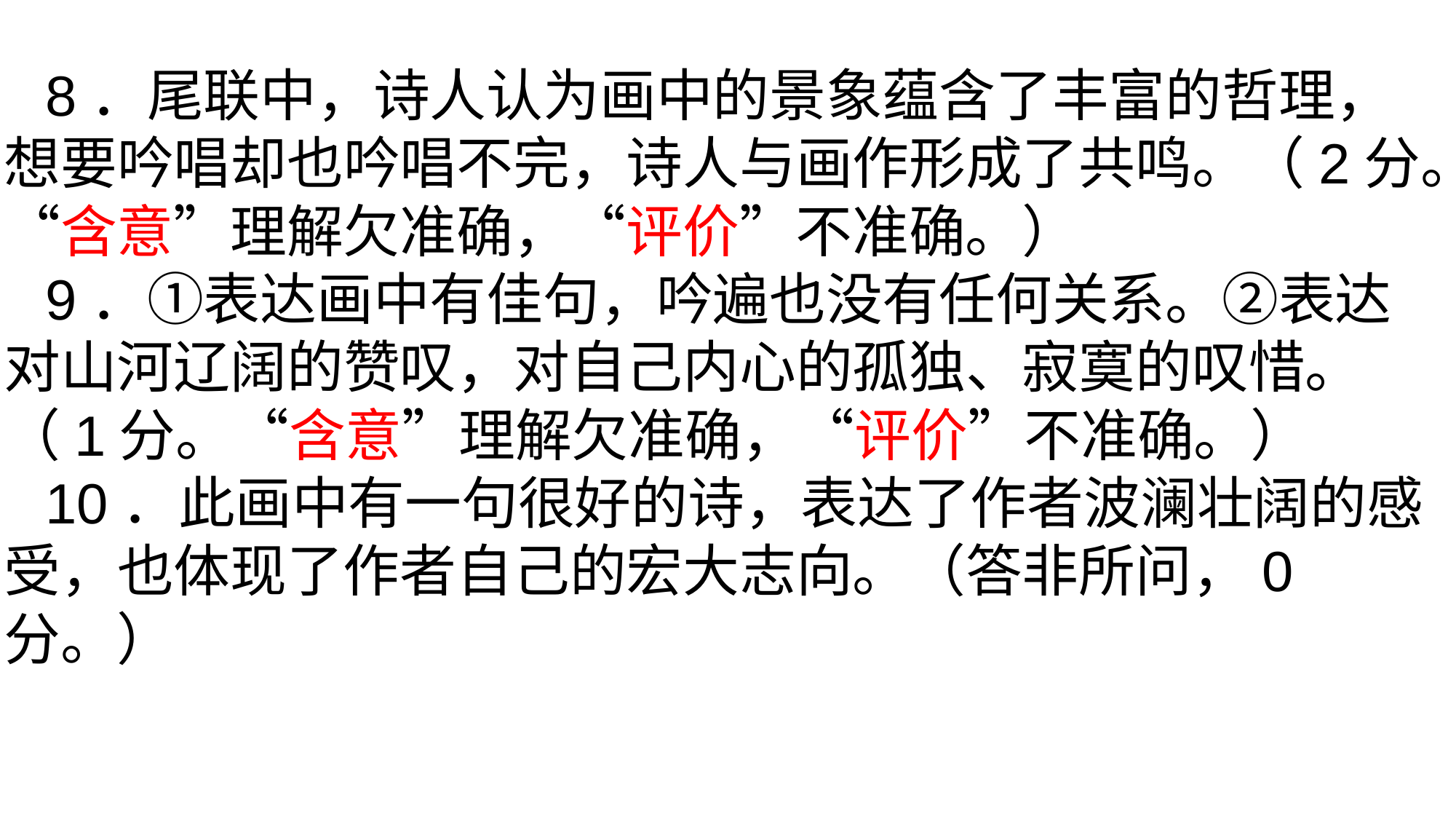

8．尾联中，诗人认为画中的景象蕴含了丰富的哲理，想要吟唱却也吟唱不完，诗人与画作形成了共鸣。（2分。“含意”理解欠准确，“评价”不准确。）
9．①表达画中有佳句，吟遍也没有任何关系。②表达对山河辽阔的赞叹，对自己内心的孤独、寂寞的叹惜。（1分。“含意”理解欠准确，“评价”不准确。）
10．此画中有一句很好的诗，表达了作者波澜壮阔的感受，也体现了作者自己的宏大志向。（答非所问，0分。）